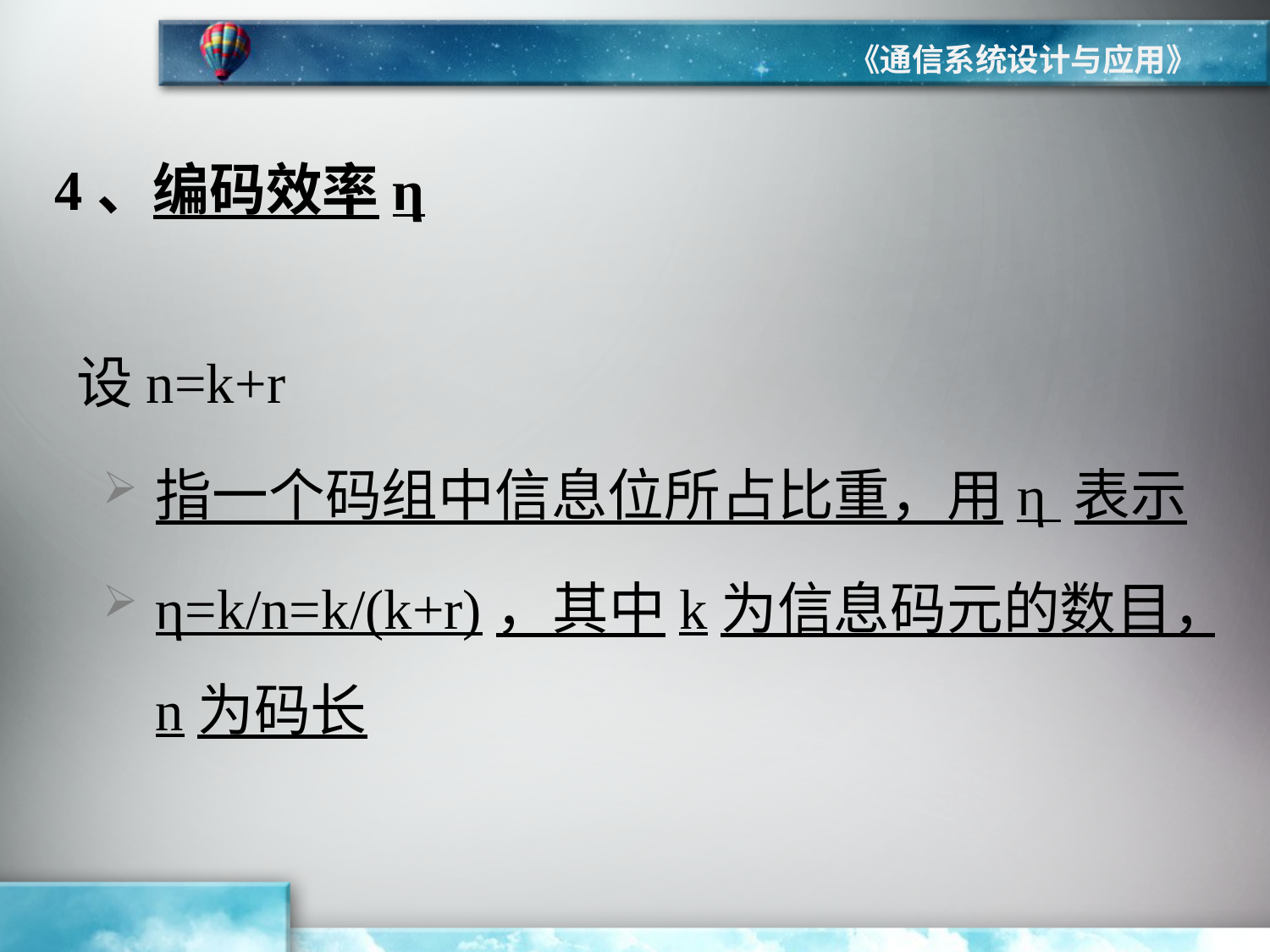

《通信系统设计与应用》
4、编码效率η
设n=k+r
指一个码组中信息位所占比重，用η 表示
η=k/n=k/(k+r)，其中k为信息码元的数目，n为码长